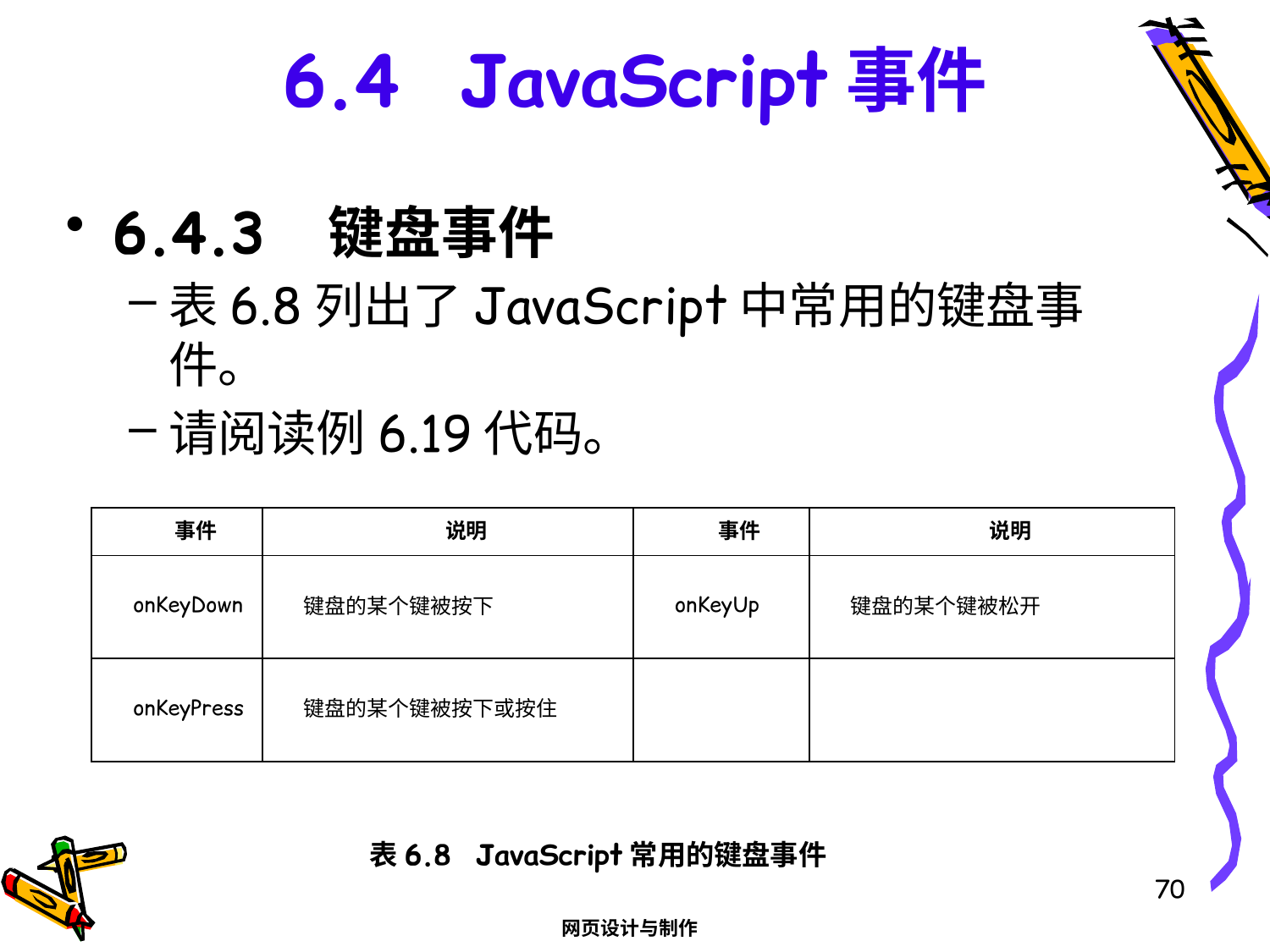

# 6.4  JavaScript事件
6.4.3  键盘事件
表6.8列出了JavaScript中常用的键盘事件。
请阅读例6.19代码。
| 事件 | 说明 | 事件 | 说明 |
| --- | --- | --- | --- |
| onKeyDown | 键盘的某个键被按下 | onKeyUp | 键盘的某个键被松开 |
| onKeyPress | 键盘的某个键被按下或按住 |  |  |
表6.8  JavaScript常用的键盘事件
70
网页设计与制作